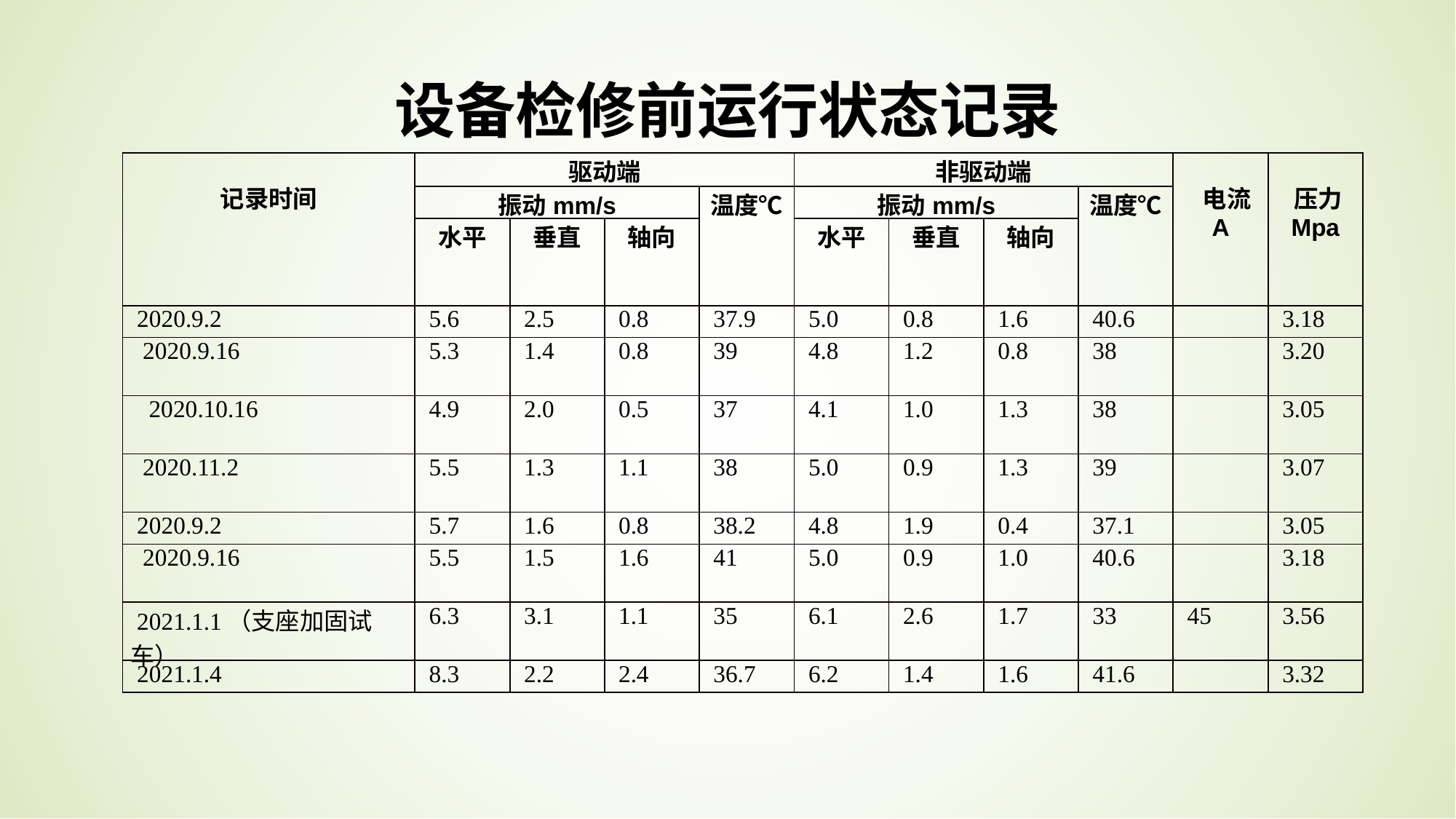

设备检修前运行状态记录
| 记录时间 | 驱动端 |  |  |  | 非驱动端 |  |  |  | 电流 A | 压力Mpa |
| --- | --- | --- | --- | --- | --- | --- | --- | --- | --- | --- |
|  | 振动mm/s |  |  | 温度℃ | 振动mm/s |  |  | 温度℃ |  |  |
|  | 水平 | 垂直 | 轴向 |  | 水平 | 垂直 | 轴向 |  |  |  |
| 2020.9.2 | 5.6 | 2.5 | 0.8 | 37.9 | 5.0 | 0.8 | 1.6 | 40.6 |  | 3.18 |
| 2020.9.16 | 5.3 | 1.4 | 0.8 | 39 | 4.8 | 1.2 | 0.8 | 38 |  | 3.20 |
| 2020.10.16 | 4.9 | 2.0 | 0.5 | 37 | 4.1 | 1.0 | 1.3 | 38 |  | 3.05 |
| 2020.11.2 | 5.5 | 1.3 | 1.1 | 38 | 5.0 | 0.9 | 1.3 | 39 |  | 3.07 |
| 2020.9.2 | 5.7 | 1.6 | 0.8 | 38.2 | 4.8 | 1.9 | 0.4 | 37.1 |  | 3.05 |
| 2020.9.16 | 5.5 | 1.5 | 1.6 | 41 | 5.0 | 0.9 | 1.0 | 40.6 |  | 3.18 |
| 2021.1.1（支座加固试车） | 6.3 | 3.1 | 1.1 | 35 | 6.1 | 2.6 | 1.7 | 33 | 45 | 3.56 |
| 2021.1.4 | 8.3 | 2.2 | 2.4 | 36.7 | 6.2 | 1.4 | 1.6 | 41.6 |  | 3.32 |